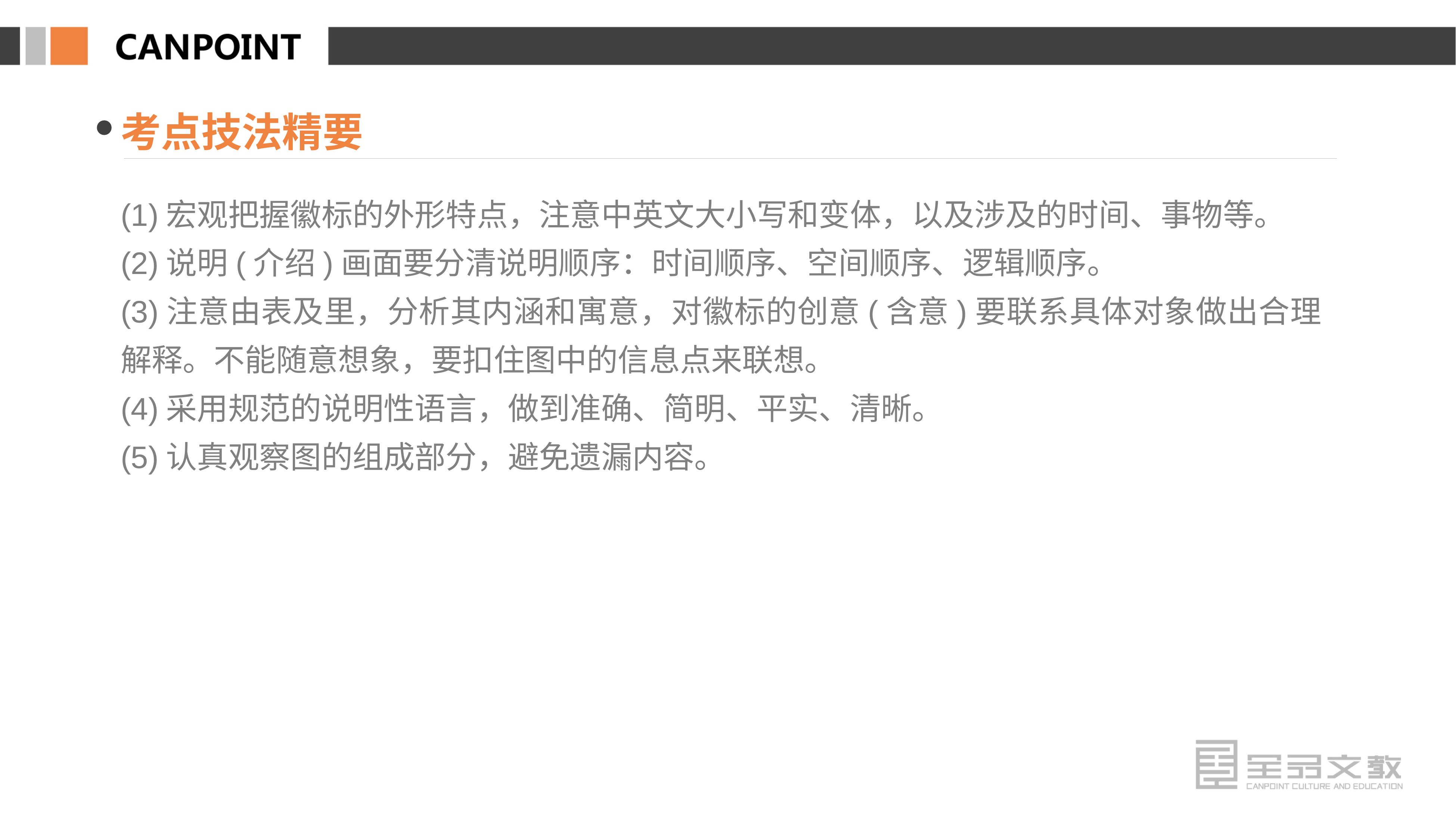

考点技法精要

(1)宏观把握徽标的外形特点，注意中英文大小写和变体，以及涉及的时间、事物等。
(2)说明(介绍)画面要分清说明顺序：时间顺序、空间顺序、逻辑顺序。
(3)注意由表及里，分析其内涵和寓意，对徽标的创意(含意)要联系具体对象做出合理解释。不能随意想象，要扣住图中的信息点来联想。
(4)采用规范的说明性语言，做到准确、简明、平实、清晰。
(5)认真观察图的组成部分，避免遗漏内容。